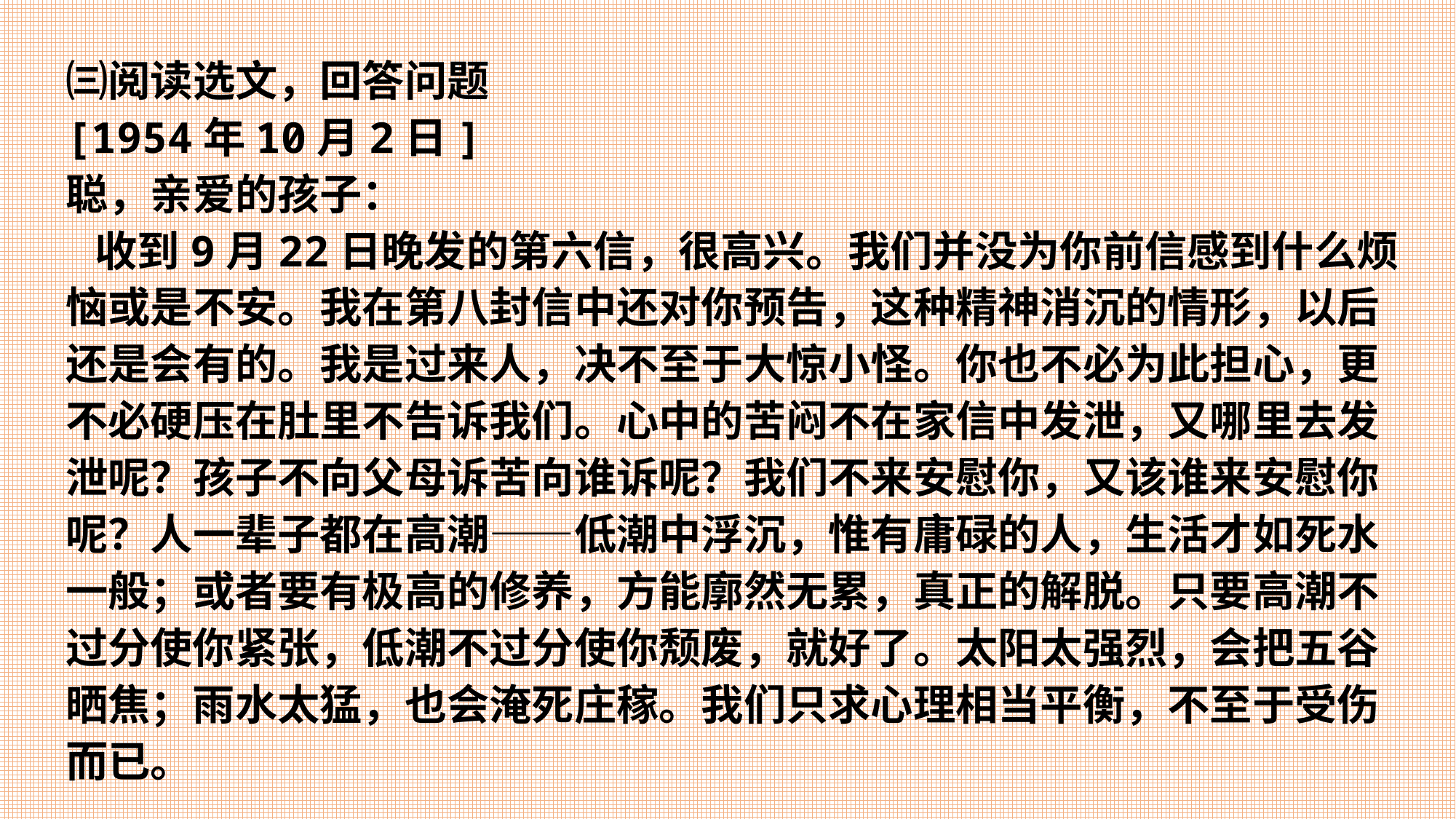

㈢阅读选文，回答问题
[1954年10月2日]
聪，亲爱的孩子：
  收到9月22日晚发的第六信，很高兴。我们并没为你前信感到什么烦恼或是不安。我在第八封信中还对你预告，这种精神消沉的情形，以后还是会有的。我是过来人，决不至于大惊小怪。你也不必为此担心，更不必硬压在肚里不告诉我们。心中的苦闷不在家信中发泄，又哪里去发泄呢？孩子不向父母诉苦向谁诉呢？我们不来安慰你，又该谁来安慰你呢？人一辈子都在高潮——低潮中浮沉，惟有庸碌的人，生活才如死水一般；或者要有极高的修养，方能廓然无累，真正的解脱。只要高潮不过分使你紧张，低潮不过分使你颓废，就好了。太阳太强烈，会把五谷晒焦；雨水太猛，也会淹死庄稼。我们只求心理相当平衡，不至于受伤而已。